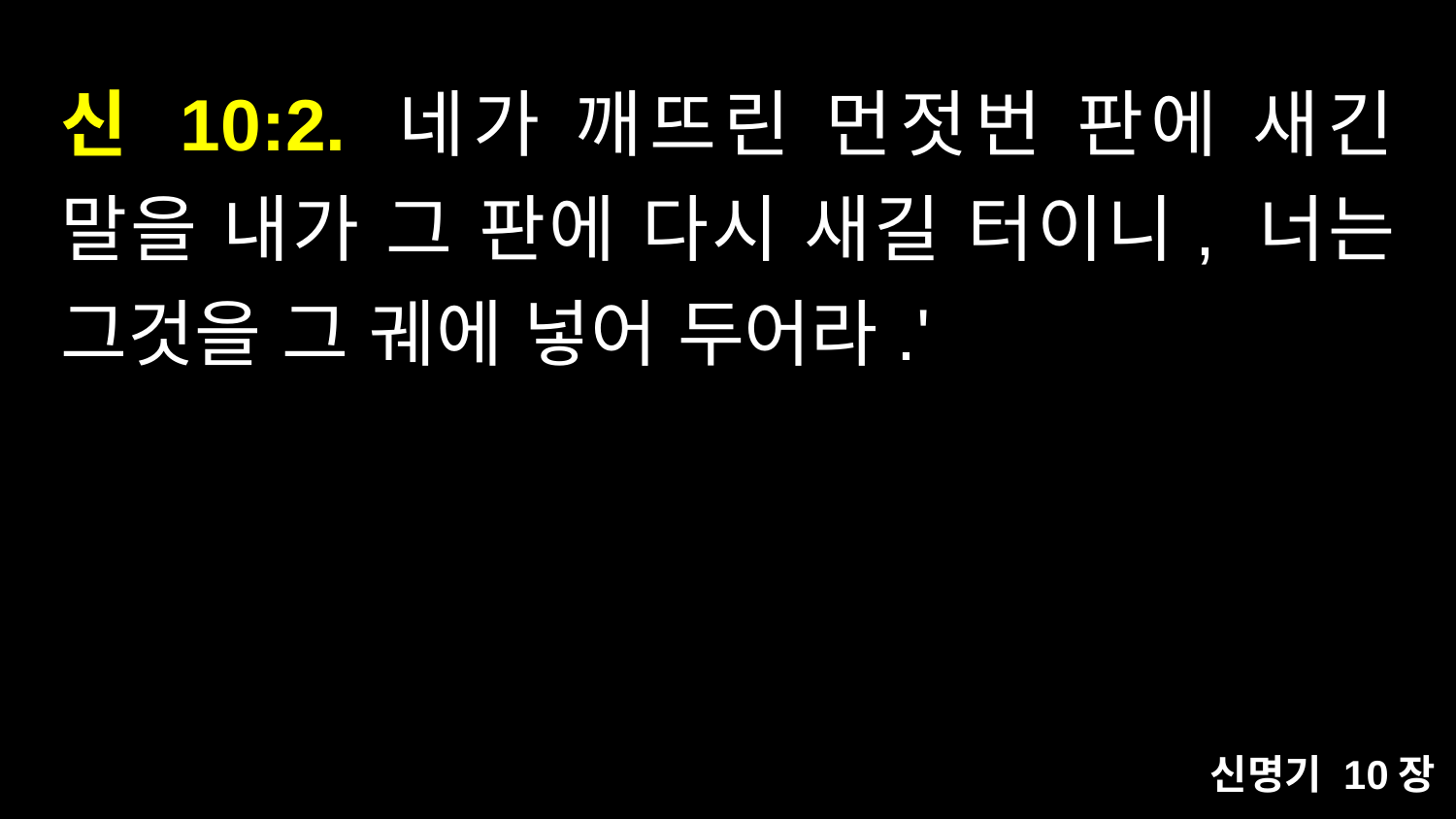

# 신 10:2. 네가 깨뜨린 먼젓번 판에 새긴 말을 내가 그 판에 다시 새길 터이니, 너는 그것을 그 궤에 넣어 두어라.'
신명기 10장